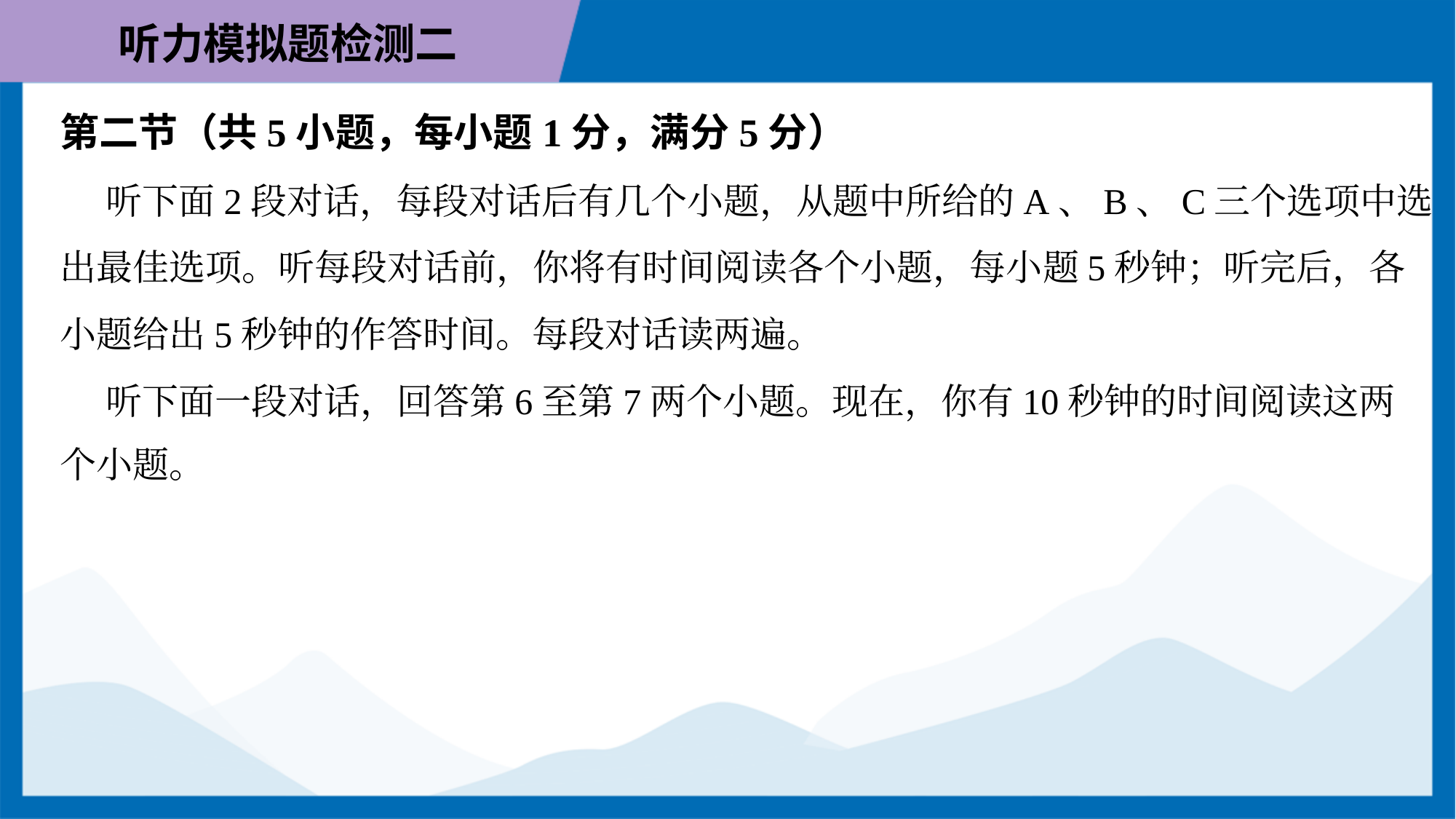

第二节（共5小题，每小题1分，满分5分）
    听下面2段对话，每段对话后有几个小题，从题中所给的A、B、C三个选项中选
出最佳选项。听每段对话前，你将有时间阅读各个小题，每小题5秒钟；听完后，各
小题给出5秒钟的作答时间。每段对话读两遍。
    听下面一段对话，回答第6至第7两个小题。现在，你有10秒钟的时间阅读这两
个小题。